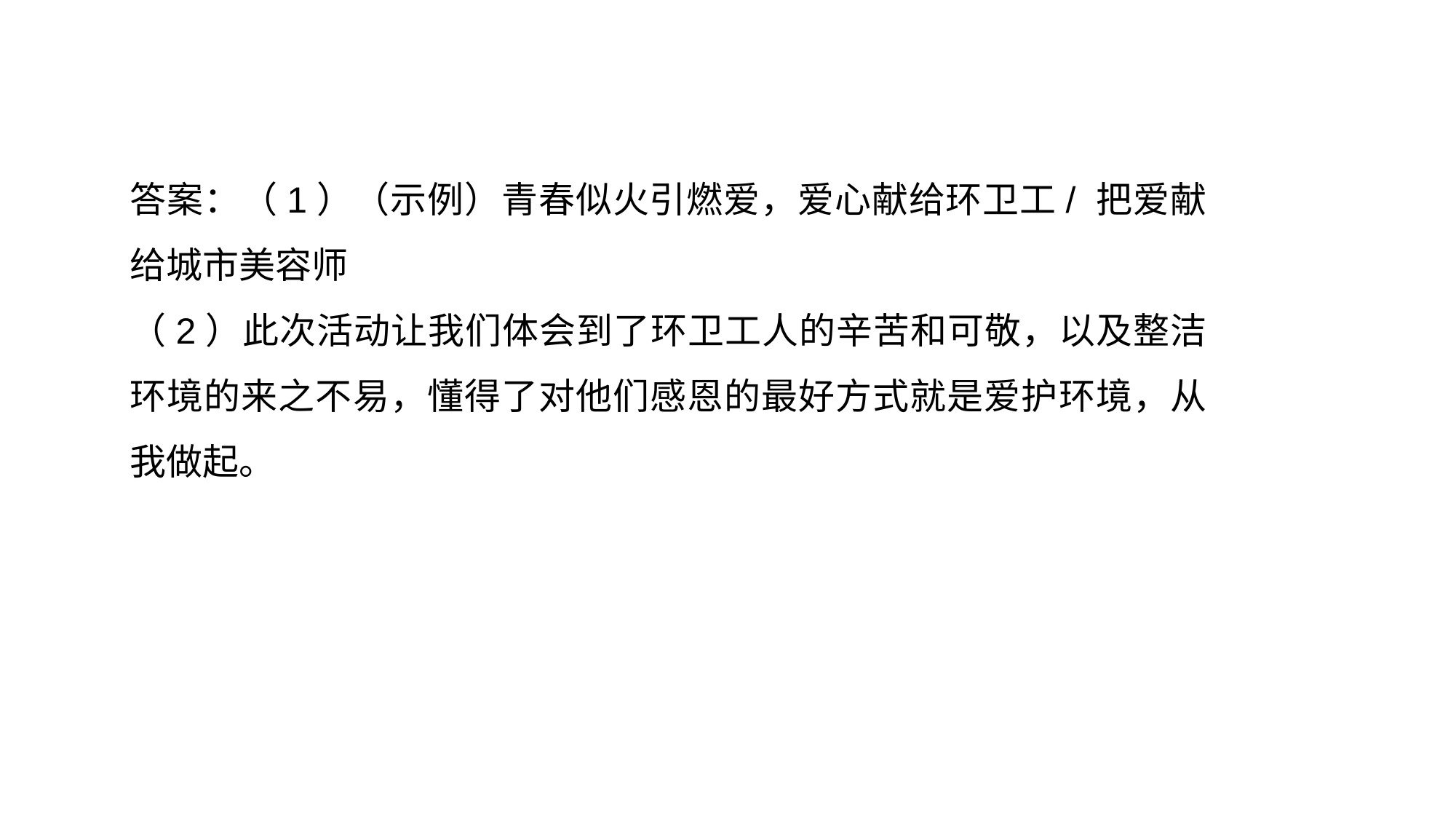

答案：（1）（示例）青春似火引燃爱，爱心献给环卫工/ 把爱献给城市美容师
（2）此次活动让我们体会到了环卫工人的辛苦和可敬，以及整洁环境的来之不易，懂得了对他们感恩的最好方式就是爱护环境，从我做起。